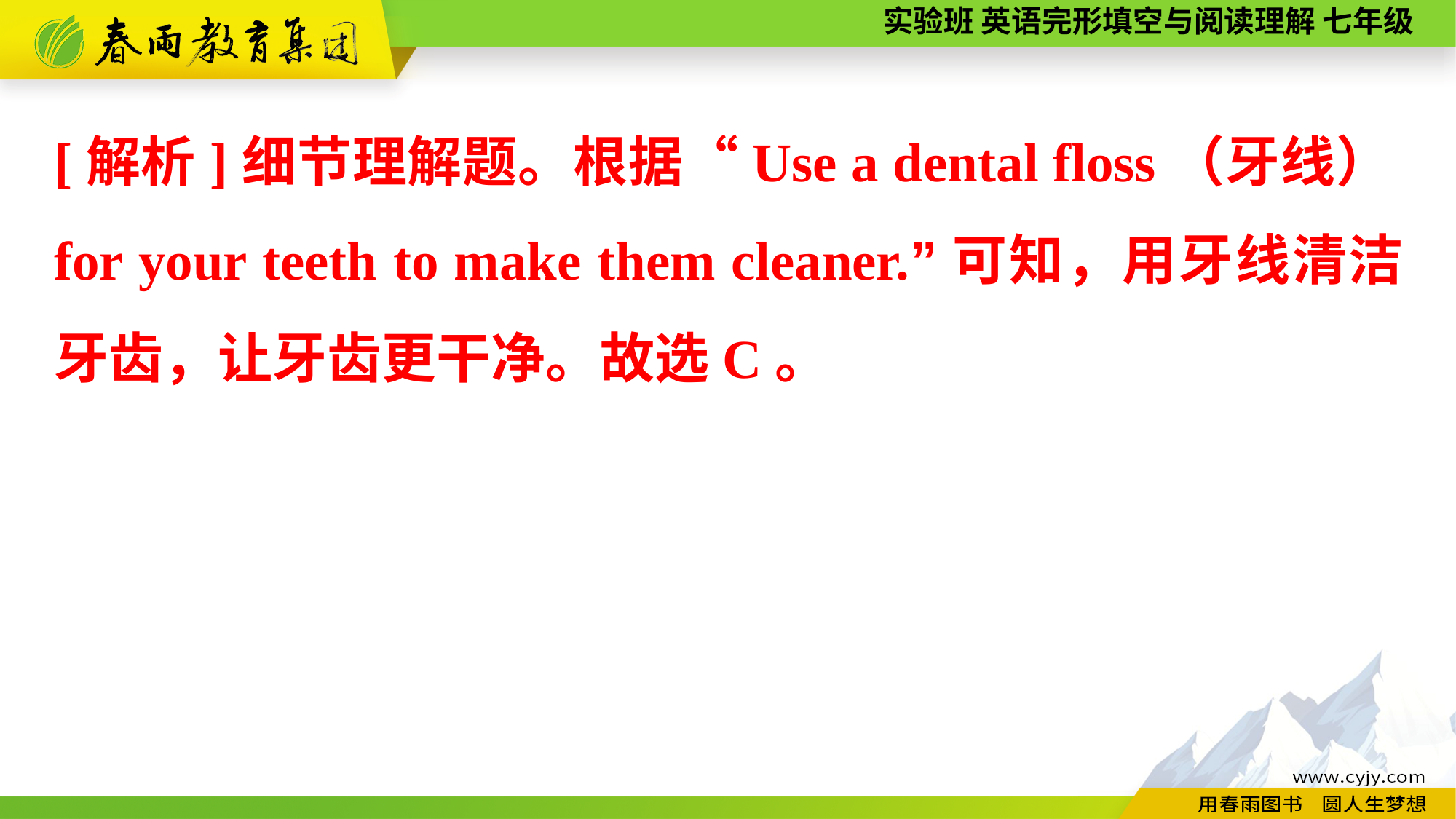

[解析]细节理解题。根据“Use a dental floss（牙线）for your teeth to make them cleaner.”可知，用牙线清洁牙齿，让牙齿更干净。故选C。